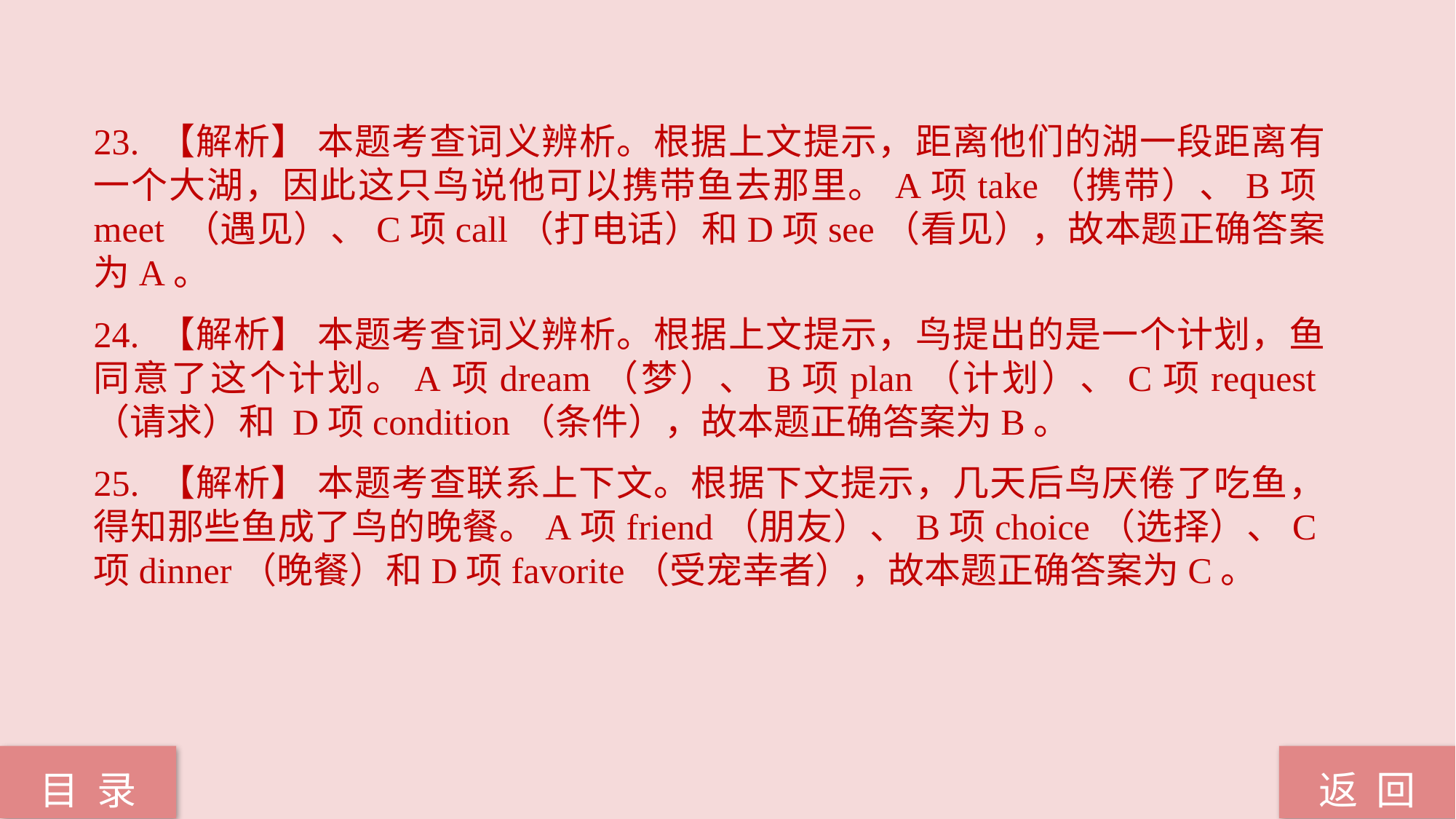

23. 【解析】 本题考查词义辨析。根据上文提示，距离他们的湖一段距离有一个大湖，因此这只鸟说他可以携带鱼去那里。A项take（携带）、B项meet （遇见）、C项call（打电话）和D项see（看见），故本题正确答案为A。
24. 【解析】 本题考查词义辨析。根据上文提示，鸟提出的是一个计划，鱼同意了这个计划。A项dream（梦）、B项plan（计划）、C项request（请求）和 D项condition（条件），故本题正确答案为B。
25. 【解析】 本题考查联系上下文。根据下文提示，几天后鸟厌倦了吃鱼，得知那些鱼成了鸟的晚餐。A项friend（朋友）、B项choice（选择）、C项dinner（晚餐）和D项favorite（受宠幸者），故本题正确答案为C。
返  回